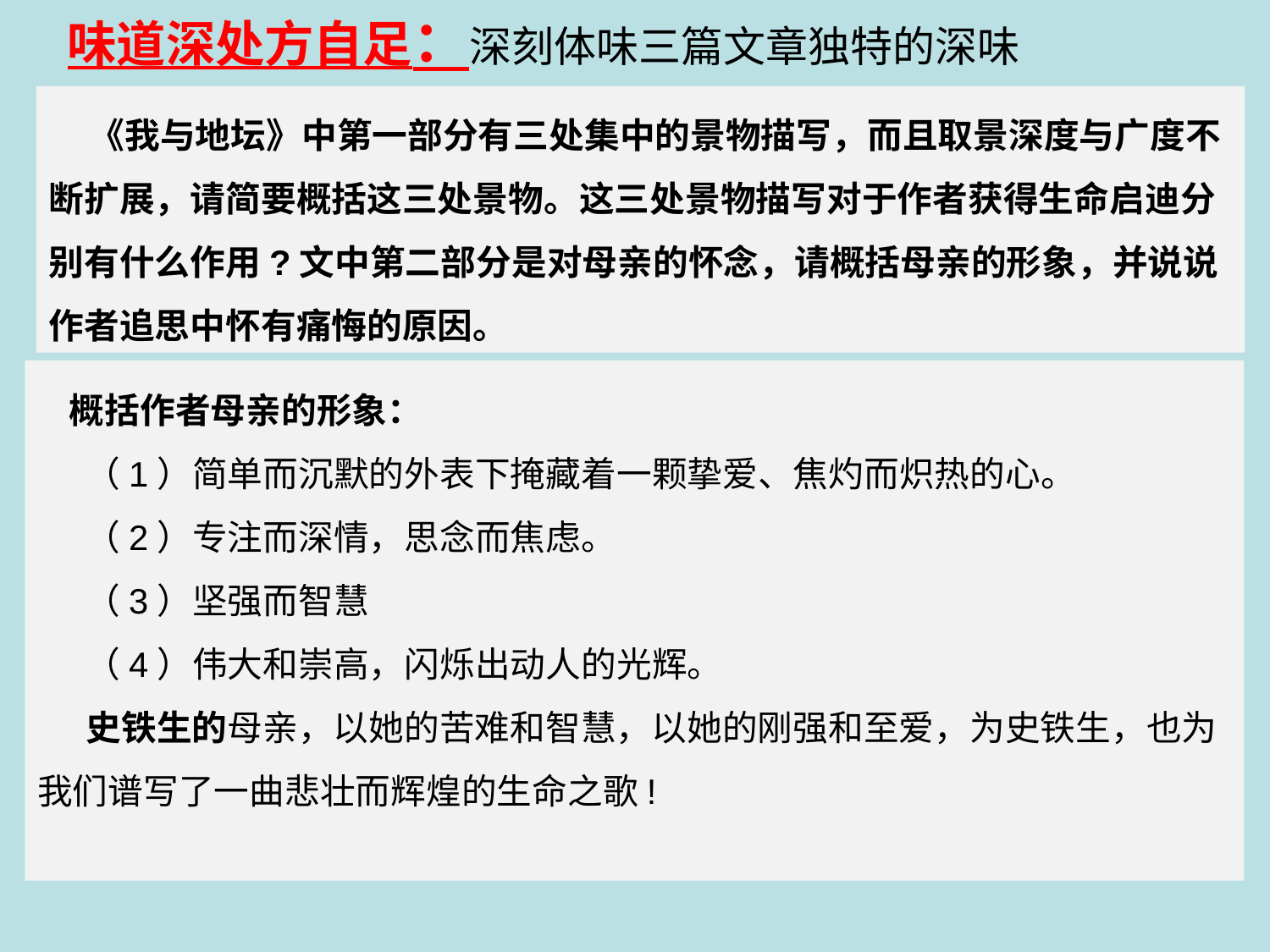

味道深处方自足：深刻体味三篇文章独特的深味
    《我与地坛》中第一部分有三处集中的景物描写，而且取景深度与广度不断扩展，请简要概括这三处景物。这三处景物描写对于作者获得生命启迪分别有什么作用?文中第二部分是对母亲的怀念，请概括母亲的形象，并说说作者追思中怀有痛悔的原因。
   概括作者母亲的形象：
     （1）简单而沉默的外表下掩藏着一颗挚爱、焦灼而炽热的心。
     （2）专注而深情，思念而焦虑。
     （3）坚强而智慧
     （4）伟大和崇高，闪烁出动人的光辉。
     史铁生的母亲，以她的苦难和智慧，以她的刚强和至爱，为史铁生，也为我们谱写了一曲悲壮而辉煌的生命之歌!